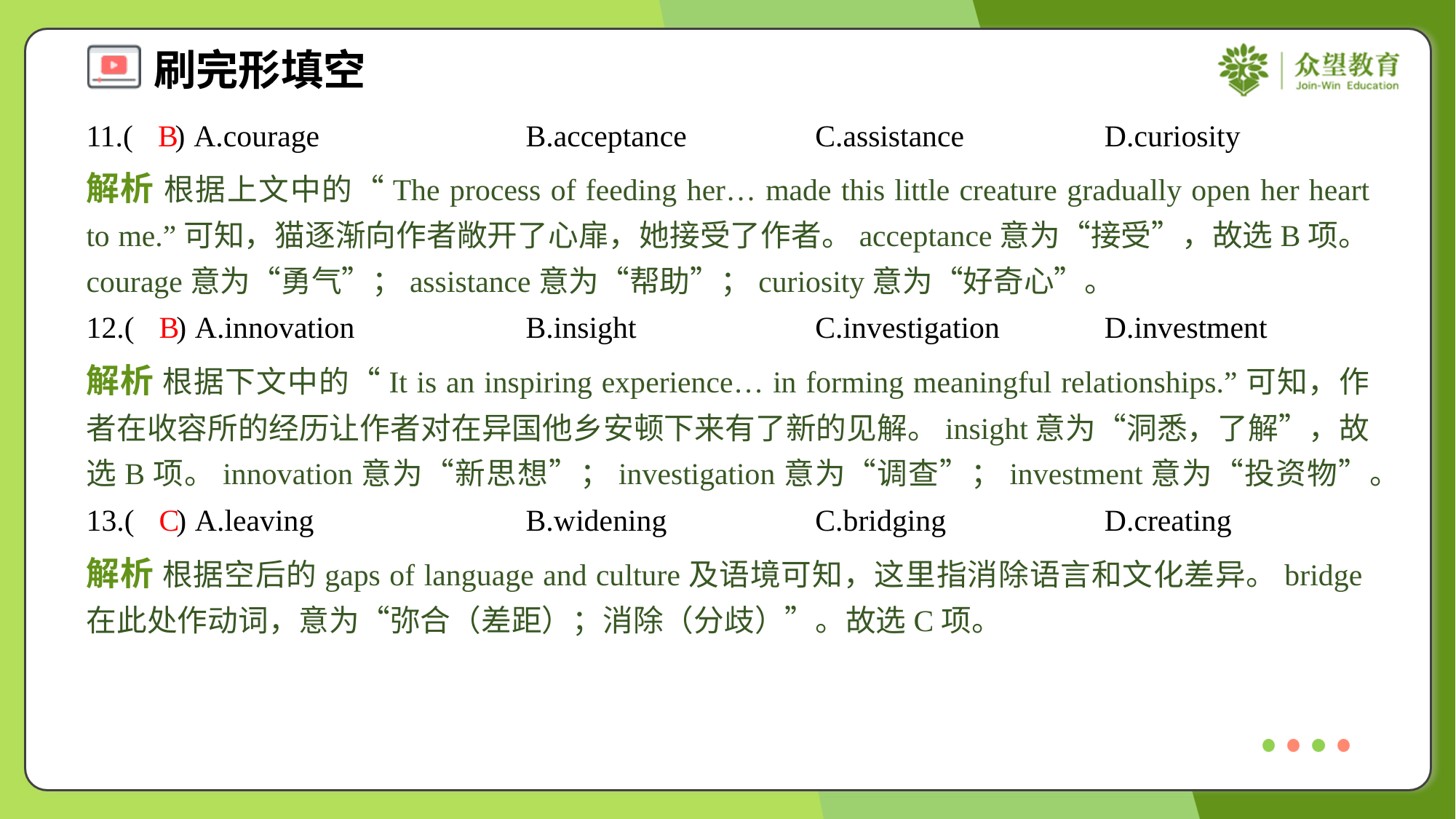

11.(     ) A.courage	B.acceptance	C.assistance	D.curiosity
B
解析 根据上文中的“The process of feeding her… made this little creature gradually open her heart to me.”可知，猫逐渐向作者敞开了心扉，她接受了作者。acceptance意为“接受”，故选B项。courage意为“勇气”；assistance意为“帮助”；curiosity意为“好奇心”。
12.(     ) A.innovation	B.insight	C.investigation	D.investment
B
解析 根据下文中的“It is an inspiring experience… in forming meaningful relationships.”可知，作者在收容所的经历让作者对在异国他乡安顿下来有了新的见解。insight意为“洞悉，了解”，故选B项。innovation意为“新思想”；investigation意为“调查”；investment意为“投资物”。
13.(     ) A.leaving	B.widening	C.bridging	D.creating
C
解析 根据空后的gaps of language and culture及语境可知，这里指消除语言和文化差异。bridge在此处作动词，意为“弥合（差距）；消除（分歧）”。故选C项。